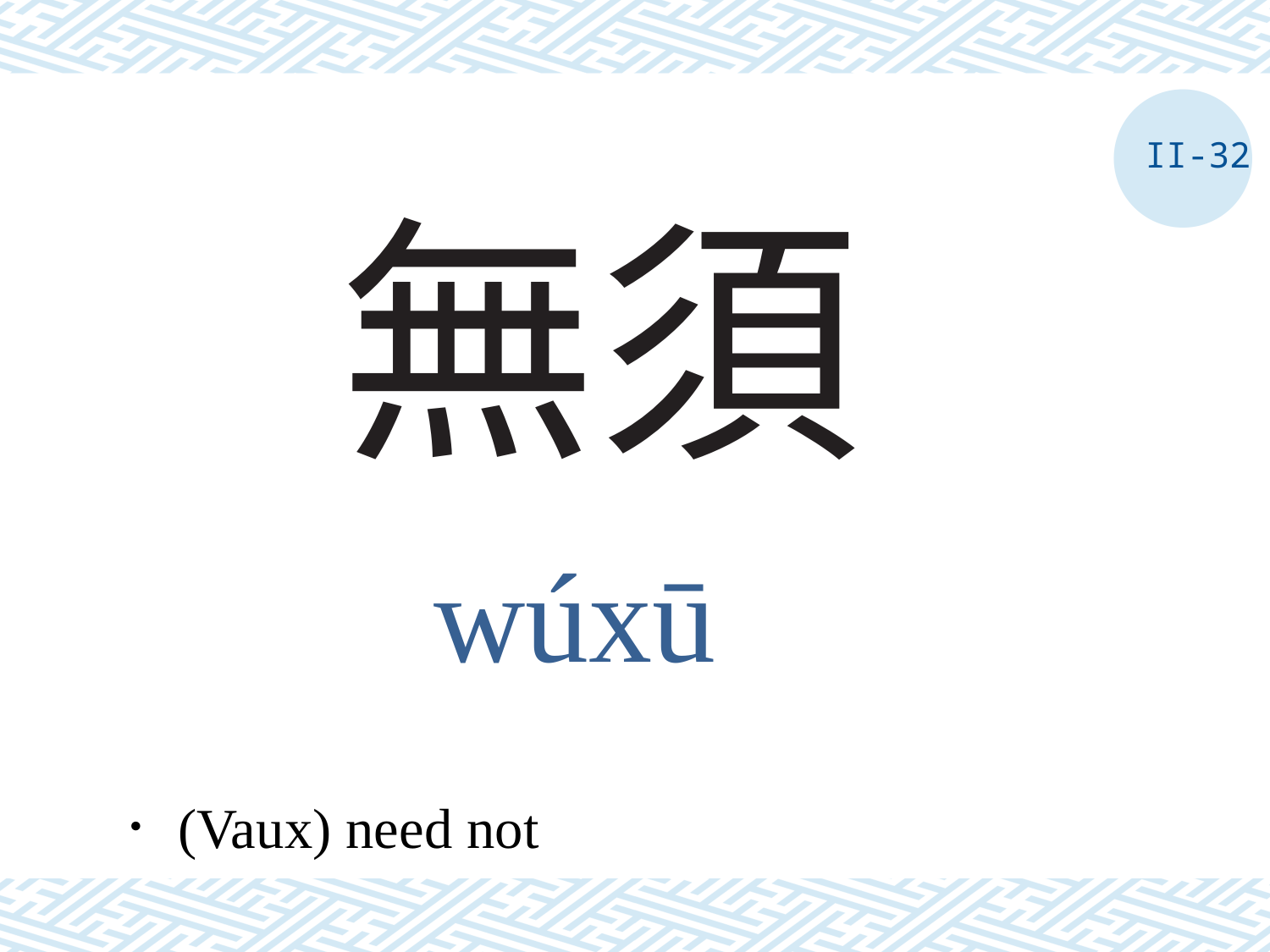

II-32

# 無須
wúxū
．(Vaux) need not